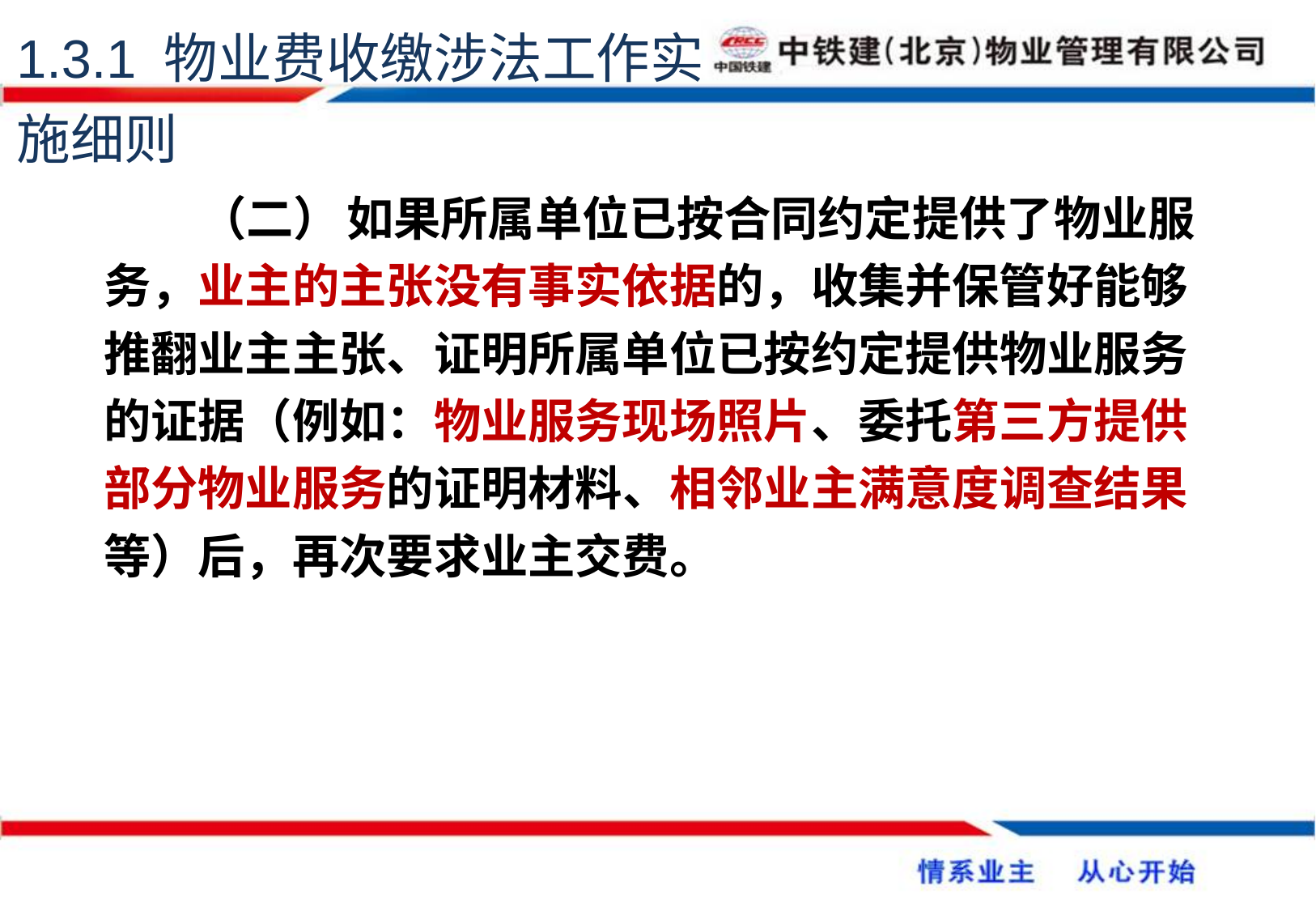

1.3.1 物业费收缴涉法工作实施细则
（二）	如果所属单位已按合同约定提供了物业服务，业主的主张没有事实依据的，收集并保管好能够推翻业主主张、证明所属单位已按约定提供物业服务的证据（例如：物业服务现场照片、委托第三方提供部分物业服务的证明材料、相邻业主满意度调查结果等）后，再次要求业主交费。

61